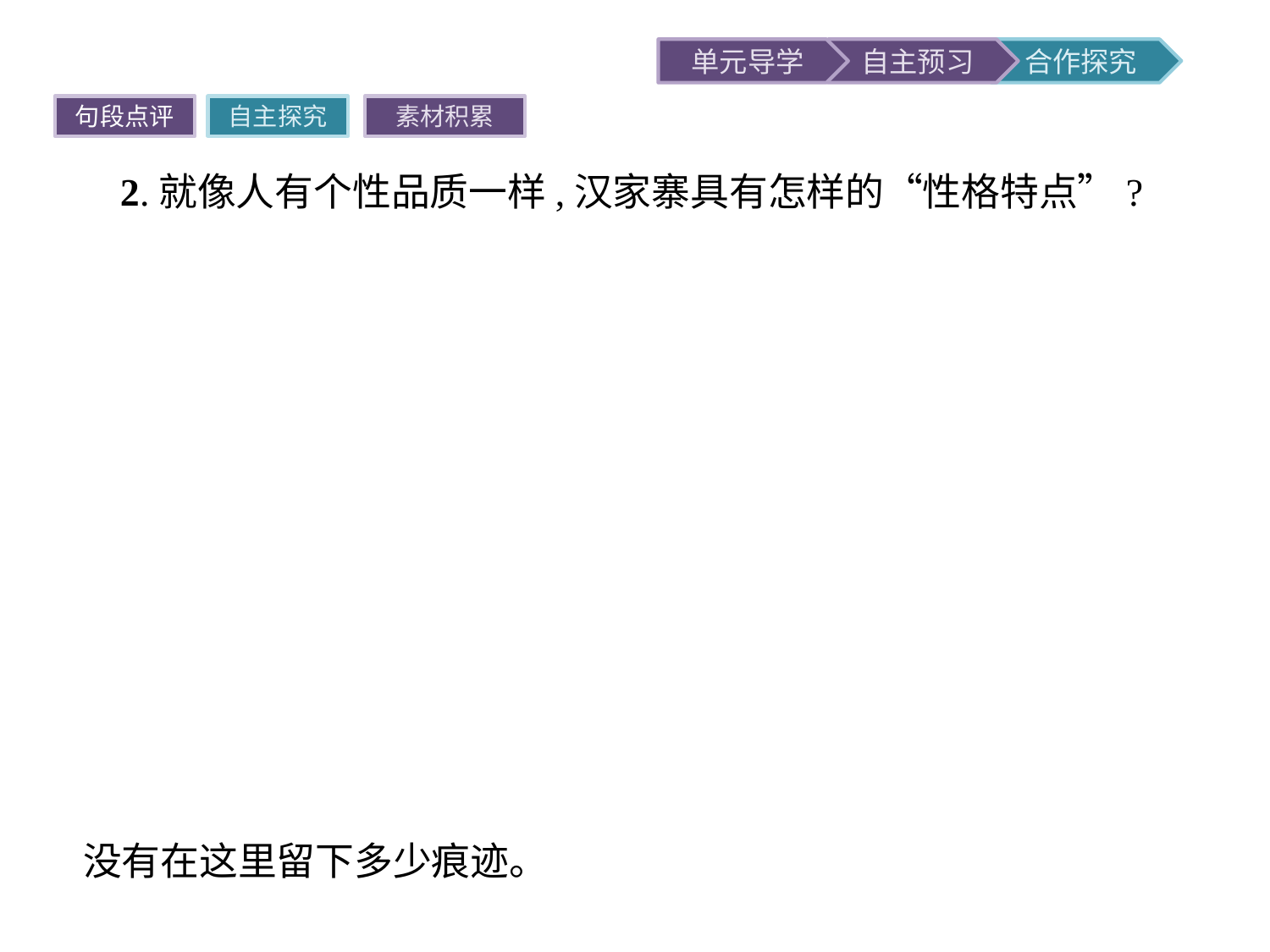

句段点评
自主探究
素材积累
2.就像人有个性品质一样,汉家寨具有怎样的“性格特点”?
提示作者是把汉家寨当作人来写,写出了人的“个性”。一是“年岁”长久,汉人屯田,唐人设县,宋代称寨,无不昭示它阅尽人间沧桑的经历;二是神秘,作者揣测,“在那块绝地里,他们究竟怎样生存下来,种什么,吃什么,至今仍是一个谜”,更为重要的是,那些汉民们历经多少朝代更迭、多少环境变化,都死守不迁移,而且不被他族同化,确实让人觉得是一个谜;三是坚韧、固守,尽管处在众多少数民族的群体当中,但它守住自己的民族特点而没有被同化,这源于对本民族传统的认同,这种传统不因时间的流逝而被颠覆、改换;四是保守、封闭,这是坚守的反面意义,它远离尘嚣,也远离时代前进的步伐,直到进入现代社会还生活在简陋、朴素、枯燥之中不思进取,现代社会的日新月异、风云变幻没有在这里留下多少痕迹。